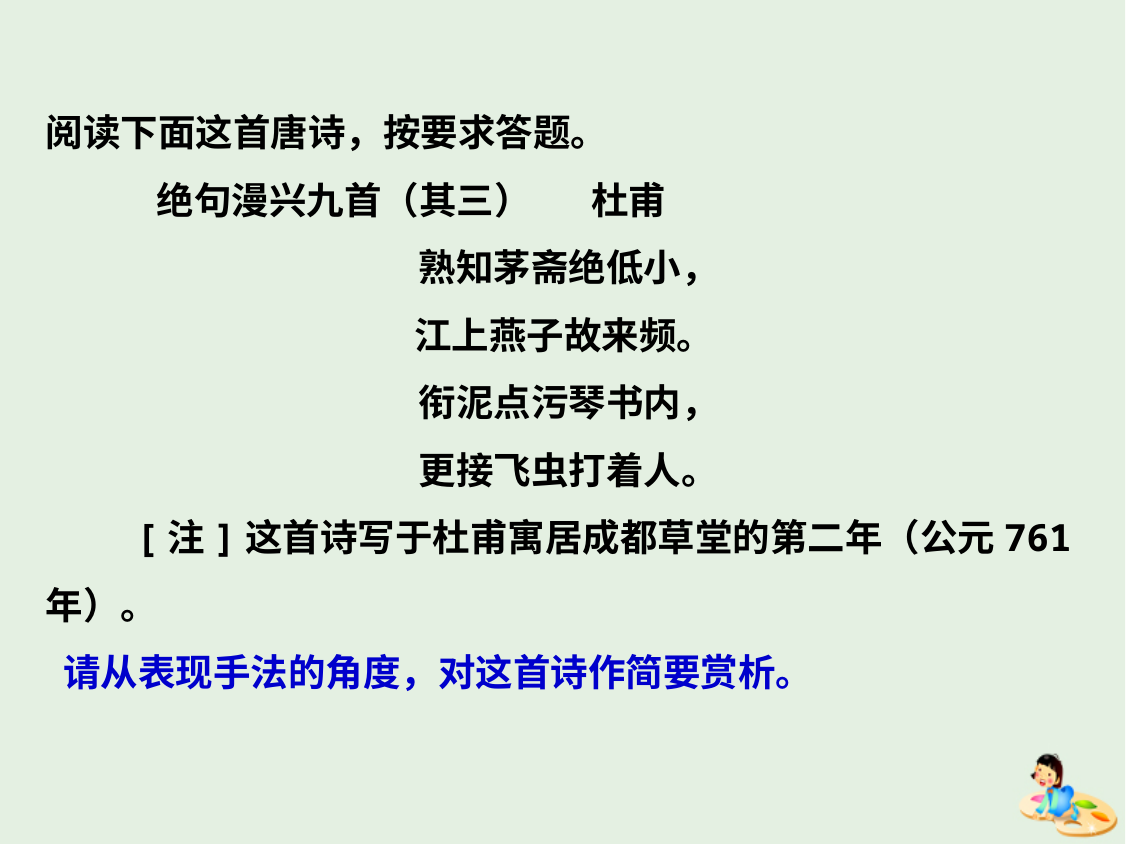

阅读下面这首唐诗，按要求答题。
            绝句漫兴九首（其三）       杜甫
熟知茅斋绝低小，
江上燕子故来频。
衔泥点污琴书内，
更接飞虫打着人。
    [注]这首诗写于杜甫寓居成都草堂的第二年（公元761年）。
 请从表现手法的角度，对这首诗作简要赏析。